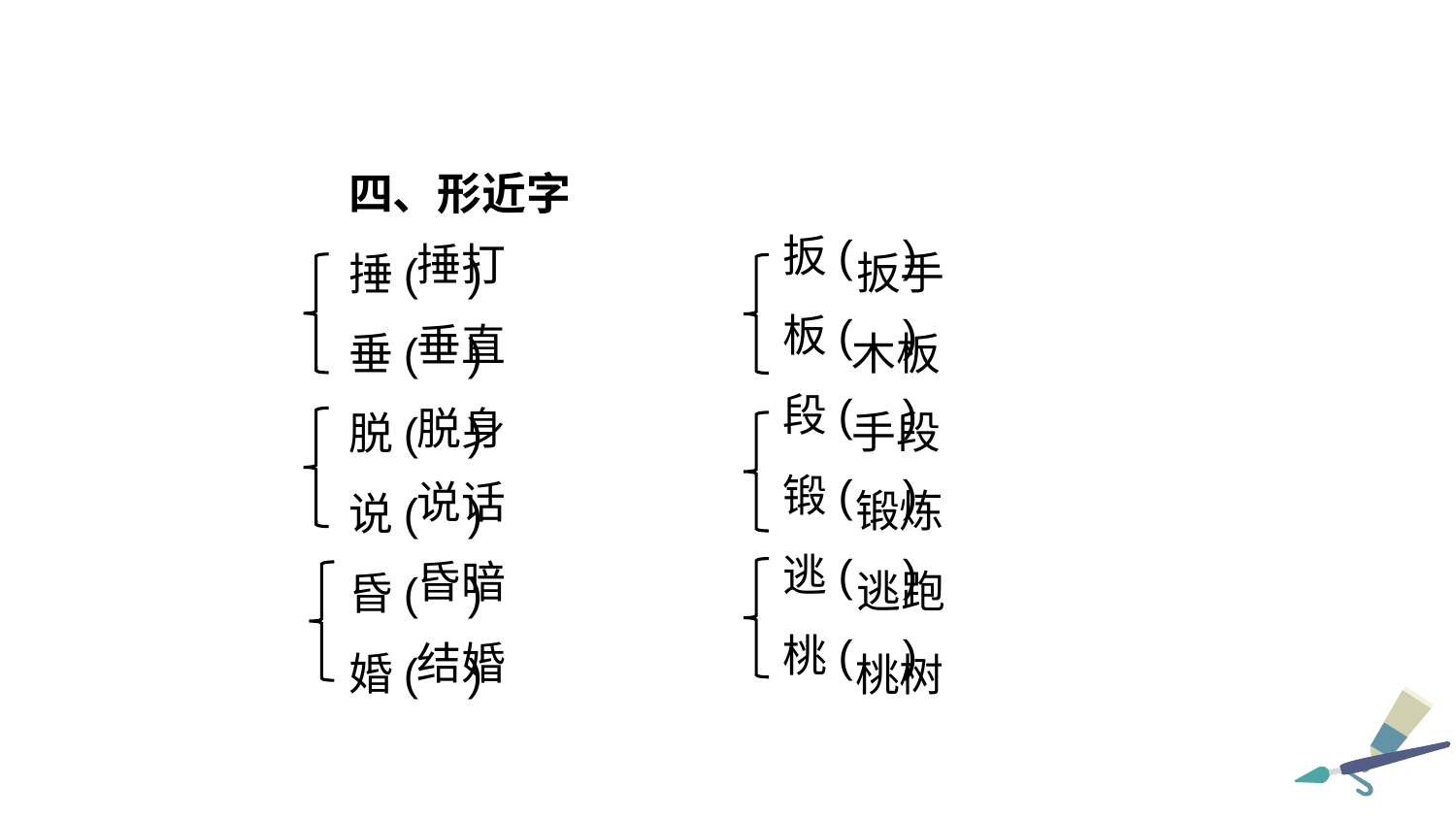

四、形近字
捶(    )
垂(    )
脱(    )
说(    )
昏(    )
婚(    )

扳(    )
板(    )
段(    )
锻(    )
逃(    )
桃(    )
捶打
扳手

垂直
木板
脱身
手段

说话
锻炼
昏暗
逃跑

结婚
桃树